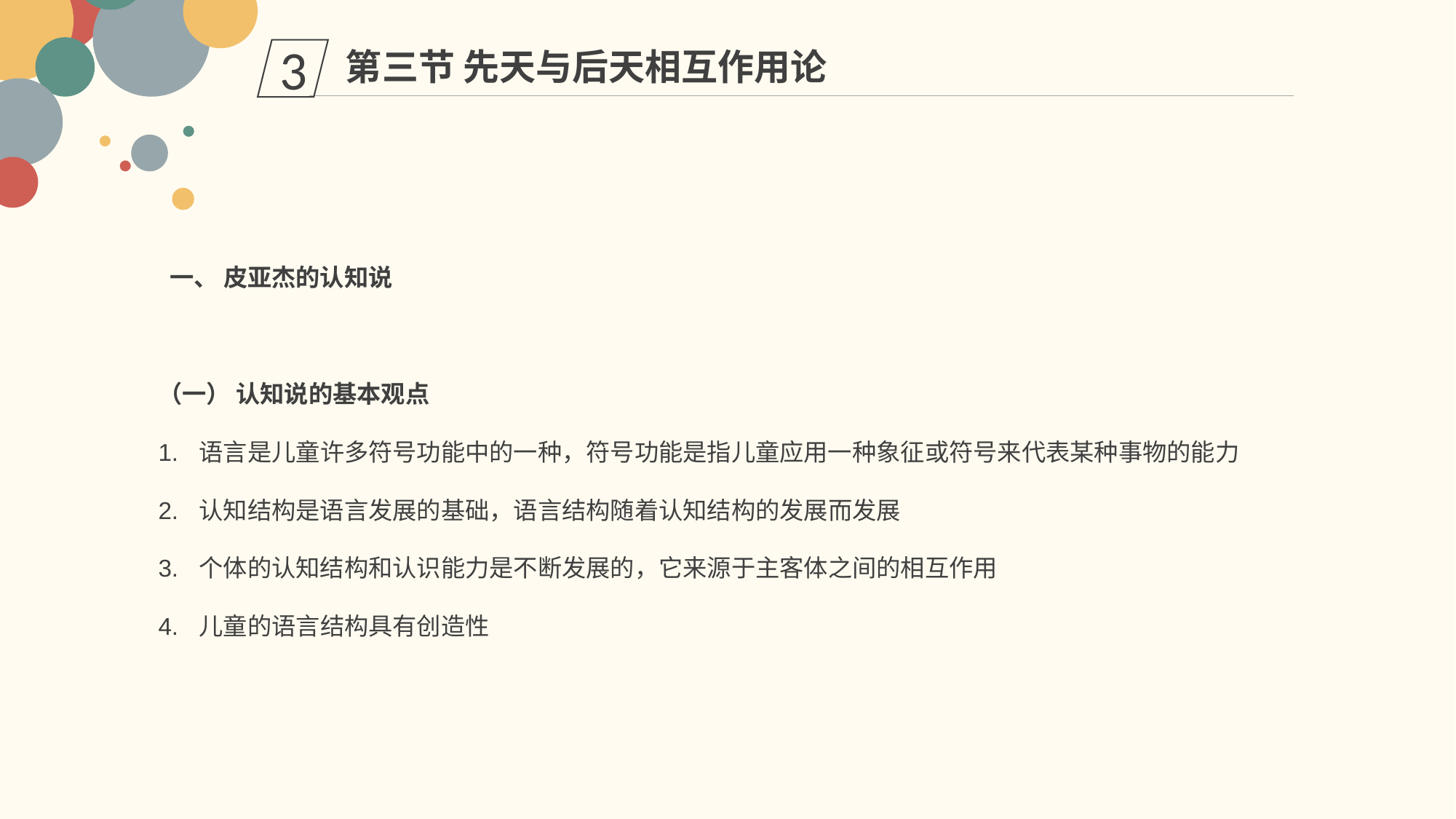

第三节 先天与后天相互作用论
3
 一、 皮亚杰的认知说

（一） 认知说的基本观点
语言是儿童许多符号功能中的一种，符号功能是指儿童应用一种象征或符号来代表某种事物的能力
认知结构是语言发展的基础，语言结构随着认知结构的发展而发展
个体的认知结构和认识能力是不断发展的，它来源于主客体之间的相互作用
儿童的语言结构具有创造性